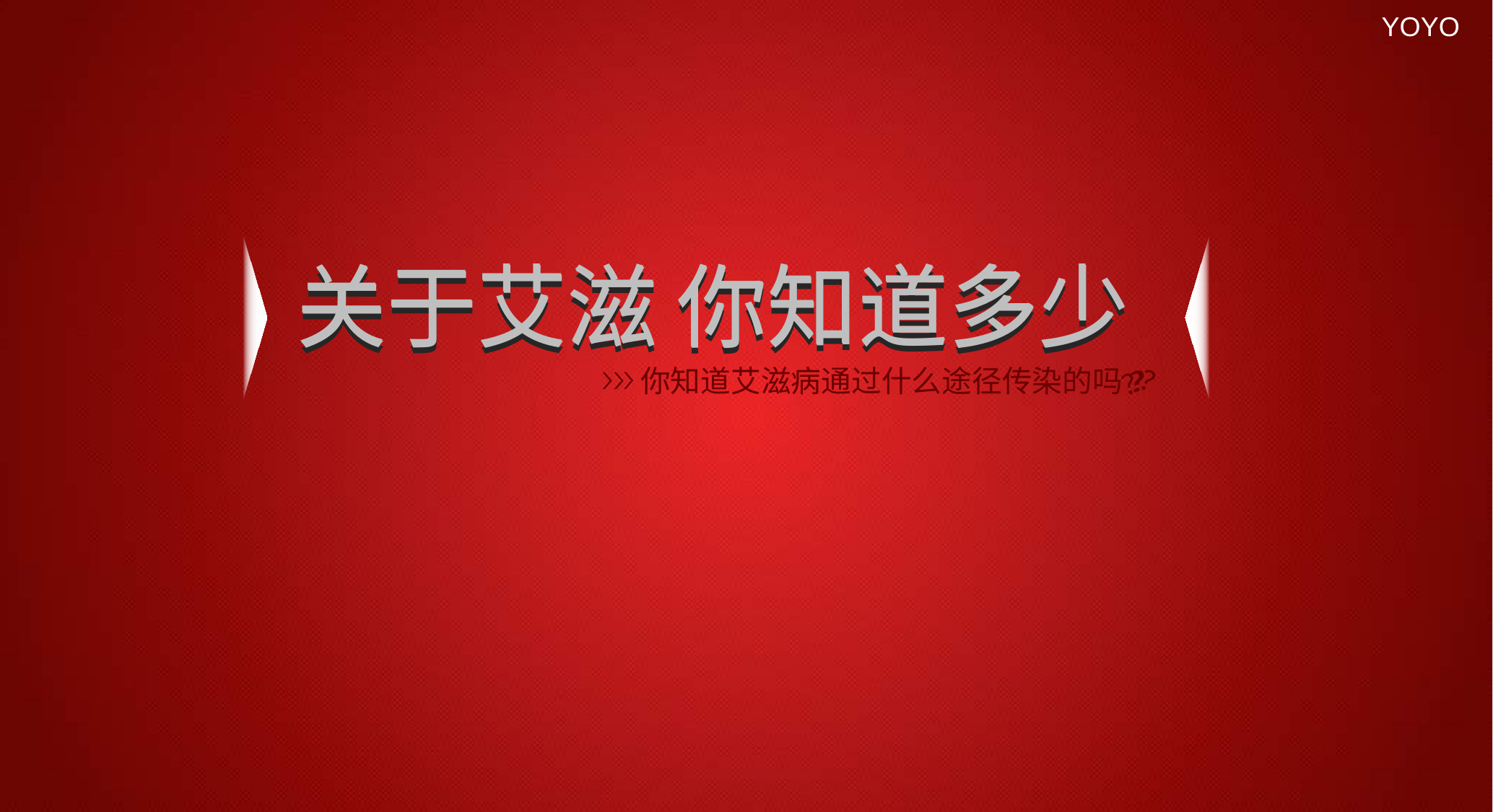

关于艾滋 你知道多少
关于艾滋 你知道多少
关于艾滋 你知道多少

你知道艾滋病通过什么途径传染的吗
？
？
？
？
？
？
？